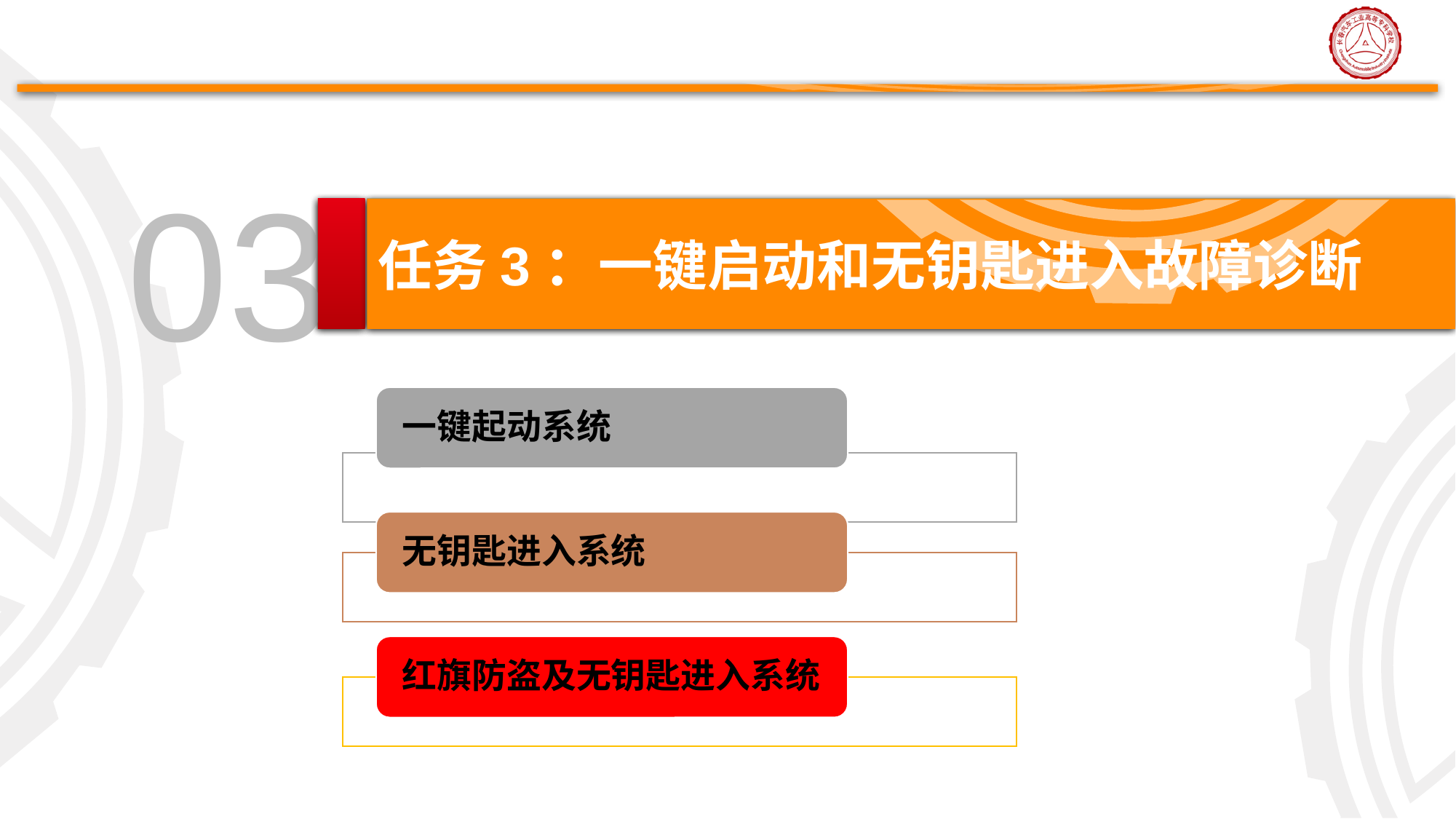

03

任务3：一键启动和无钥匙进入故障诊断

一键起动系统
无钥匙进入系统
红旗防盗及无钥匙进入系统